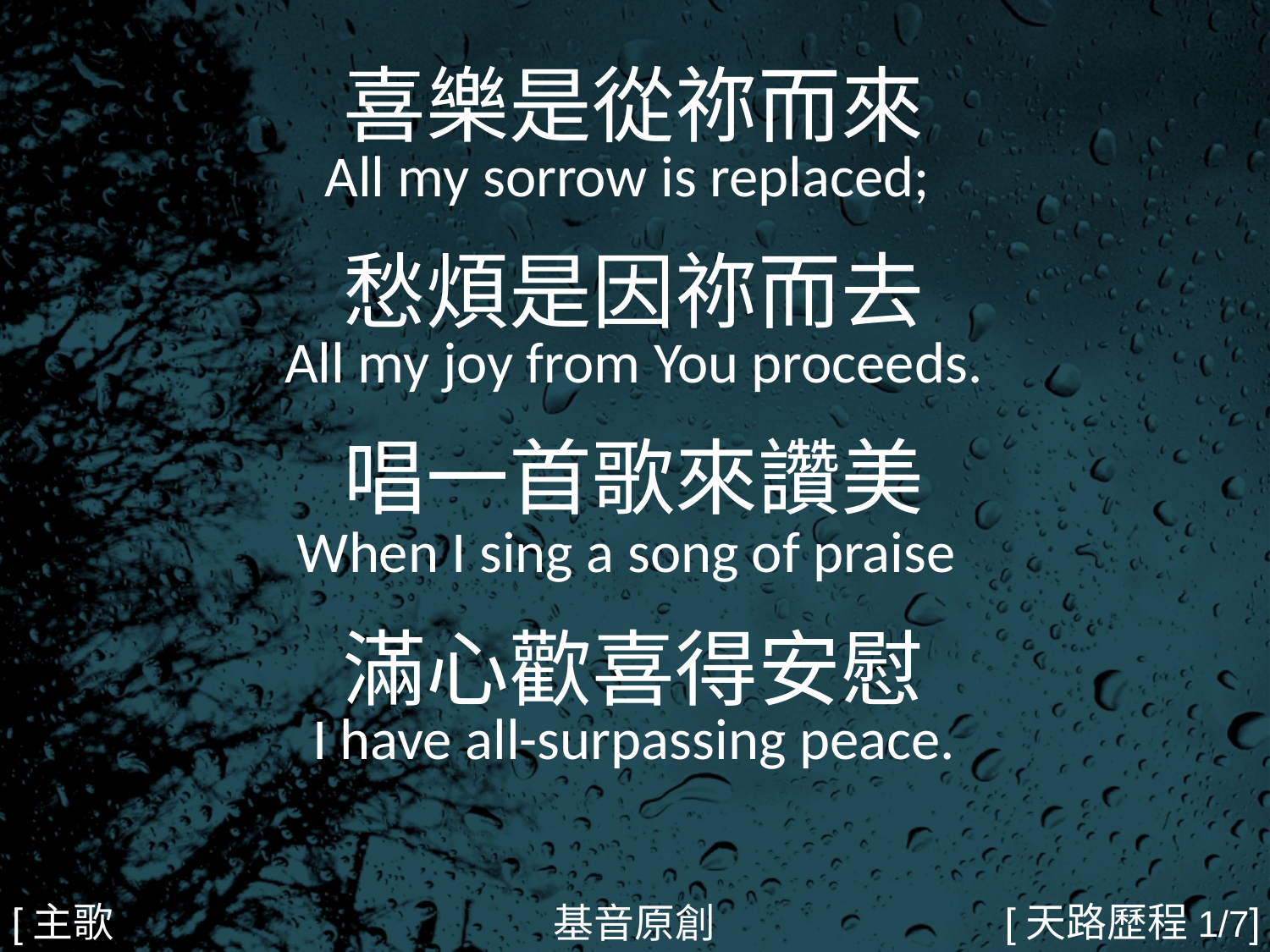

喜樂是從祢而來
All my sorrow is replaced;

愁煩是因祢而去
All my joy from You proceeds.

唱一首歌來讚美
When I sing a song of praise

滿心歡喜得安慰
I have all-surpassing peace.

#

[主歌1a]
[天路歷程1/7]
基音原創